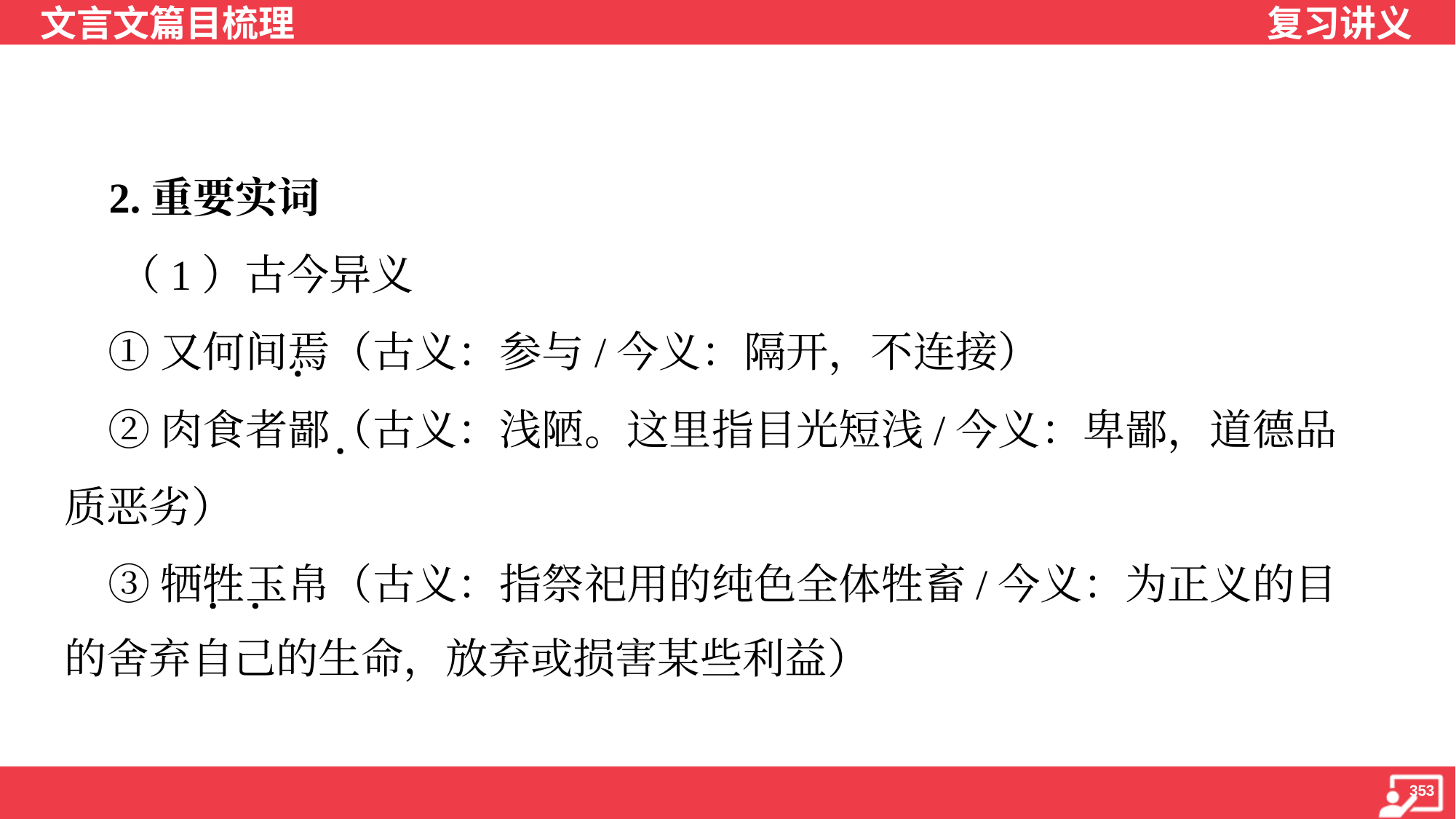

2.重要实词
    （1）古今异义
    ①又何间焉（古义：参与/今义：隔开，不连接）
    ②肉食者鄙（古义：浅陋。这里指目光短浅/今义：卑鄙，道德品
质恶劣）
    ③牺牲玉帛（古义：指祭祀用的纯色全体牲畜/今义：为正义的目
的舍弃自己的生命，放弃或损害某些利益）